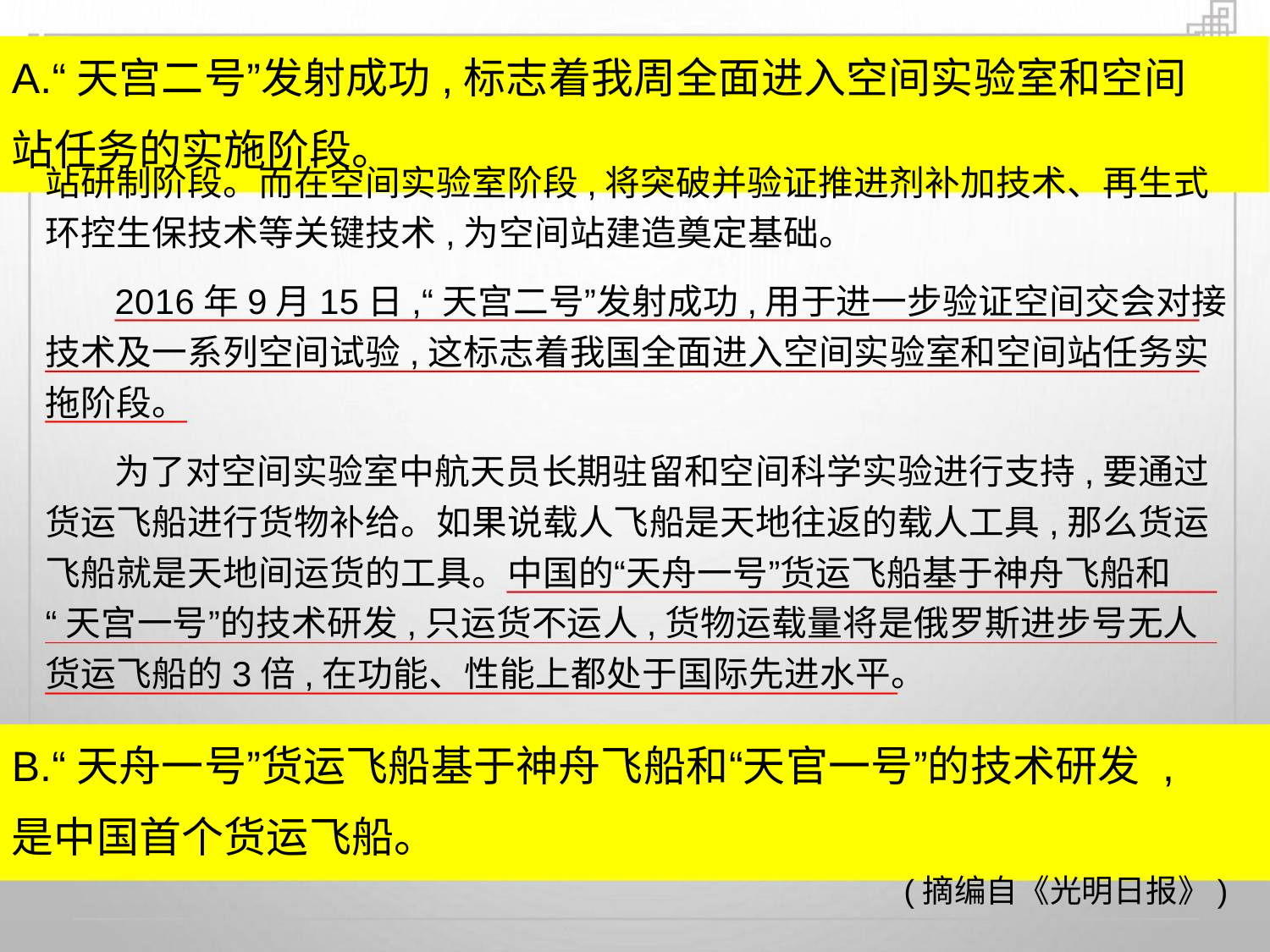

A.“天宫二号”发射成功,标志着我周全面进入空间实验室和空间
站任务的实施阶段。
站研制阶段。而在空间实验室阶段,将突破并验证推进剂补加技术、再生式
环控生保技术等关键技术,为空间站建造奠定基础。
2016年9月15日,“天宫二号”发射成功,用于进一步验证空间交会对接
技术及一系列空间试验,这标志着我国全面进入空间实验室和空间站任务实
拖阶段。
为了对空间实验室中航天员长期驻留和空间科学实验进行支持,要通过
货运飞船进行货物补给。如果说载人飞船是天地往返的载人工具,那么货运
飞船就是天地间运货的工具。中国的“天舟一号”货运飞船基于神舟飞船和
“天宫一号”的技术研发,只运货不运人,货物运载量将是俄罗斯进步号无人
货运飞船的3倍,在功能、性能上都处于国际先进水平。
B.“天舟一号”货运飞船基于神舟飞船和“天官一号”的技术研发 ,
是中国首个货运飞船。
(摘编自《光明日报》)